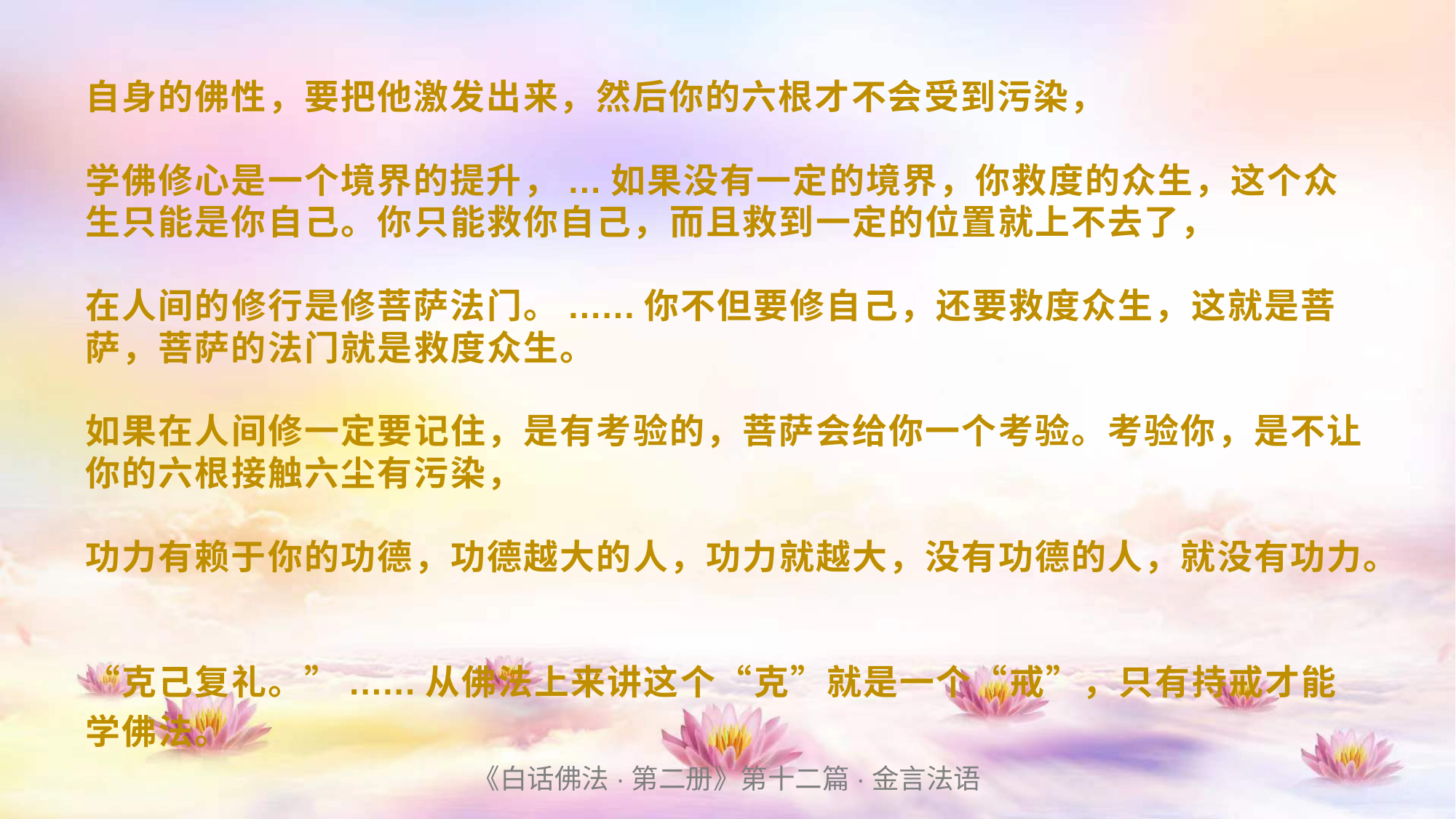

# 自身的佛性，要把他激发出来，然后你的六根才不会受到污染， 学佛修心是一个境界的提升，...如果没有一定的境界，你救度的众生，这个众生只能是你自己。你只能救你自己，而且救到一定的位置就上不去了， 在人间的修行是修菩萨法门。......你不但要修自己，还要救度众生，这就是菩萨，菩萨的法门就是救度众生。 如果在人间修一定要记住，是有考验的，菩萨会给你一个考验。考验你，是不让你的六根接触六尘有污染， 功力有赖于你的功德，功德越大的人，功力就越大，没有功德的人，就没有功力。 “克己复礼。”......从佛法上来讲这个“克”就是一个“戒”，只有持戒才能学佛法。
《白话佛法·第二册》第十二篇·金言法语